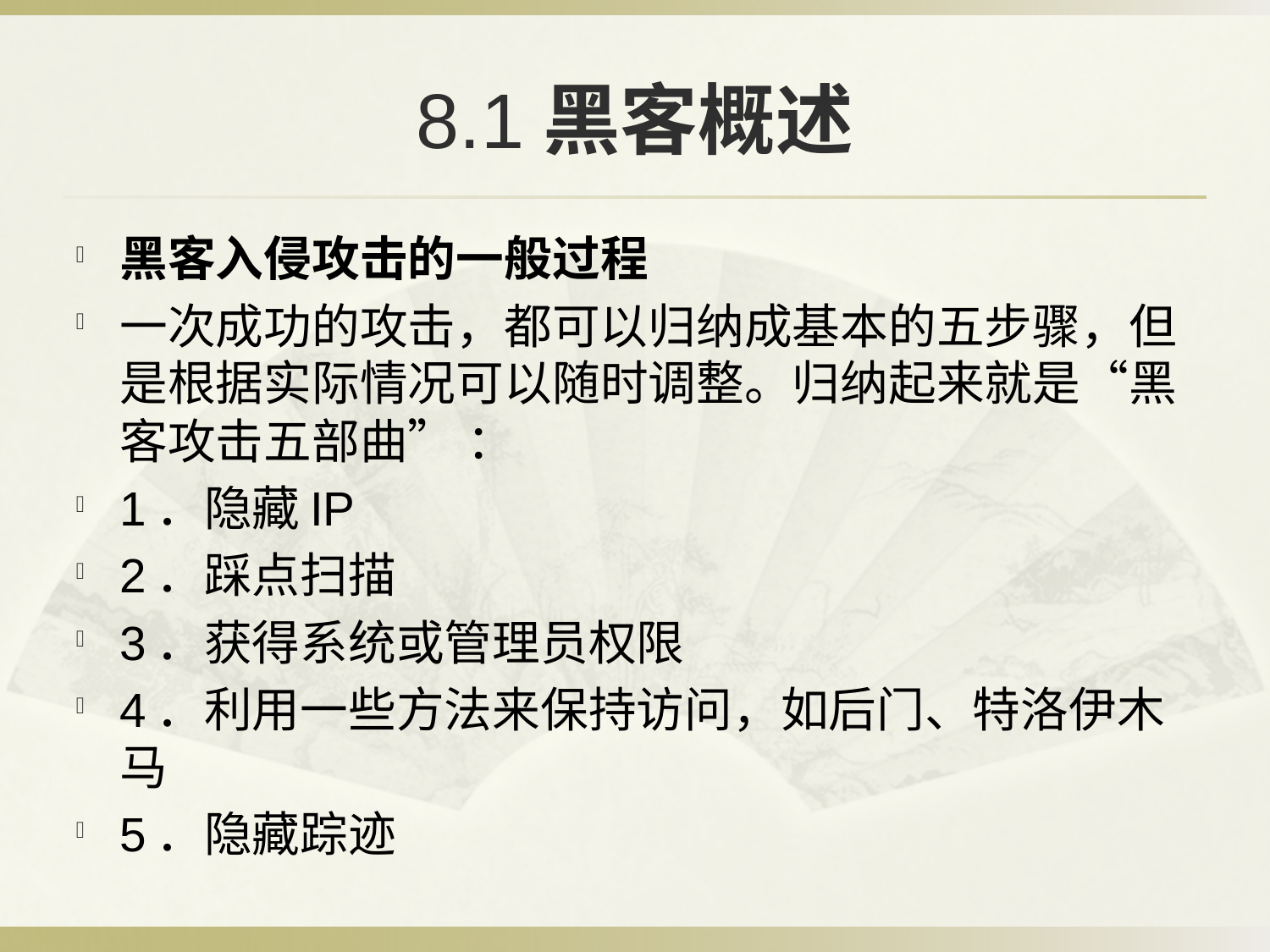

# 8.1黑客概述
黑客入侵攻击的一般过程
一次成功的攻击，都可以归纳成基本的五步骤，但是根据实际情况可以随时调整。归纳起来就是“黑客攻击五部曲” ：
1．隐藏IP
2．踩点扫描
3．获得系统或管理员权限
4．利用一些方法来保持访问，如后门、特洛伊木马
5．隐藏踪迹